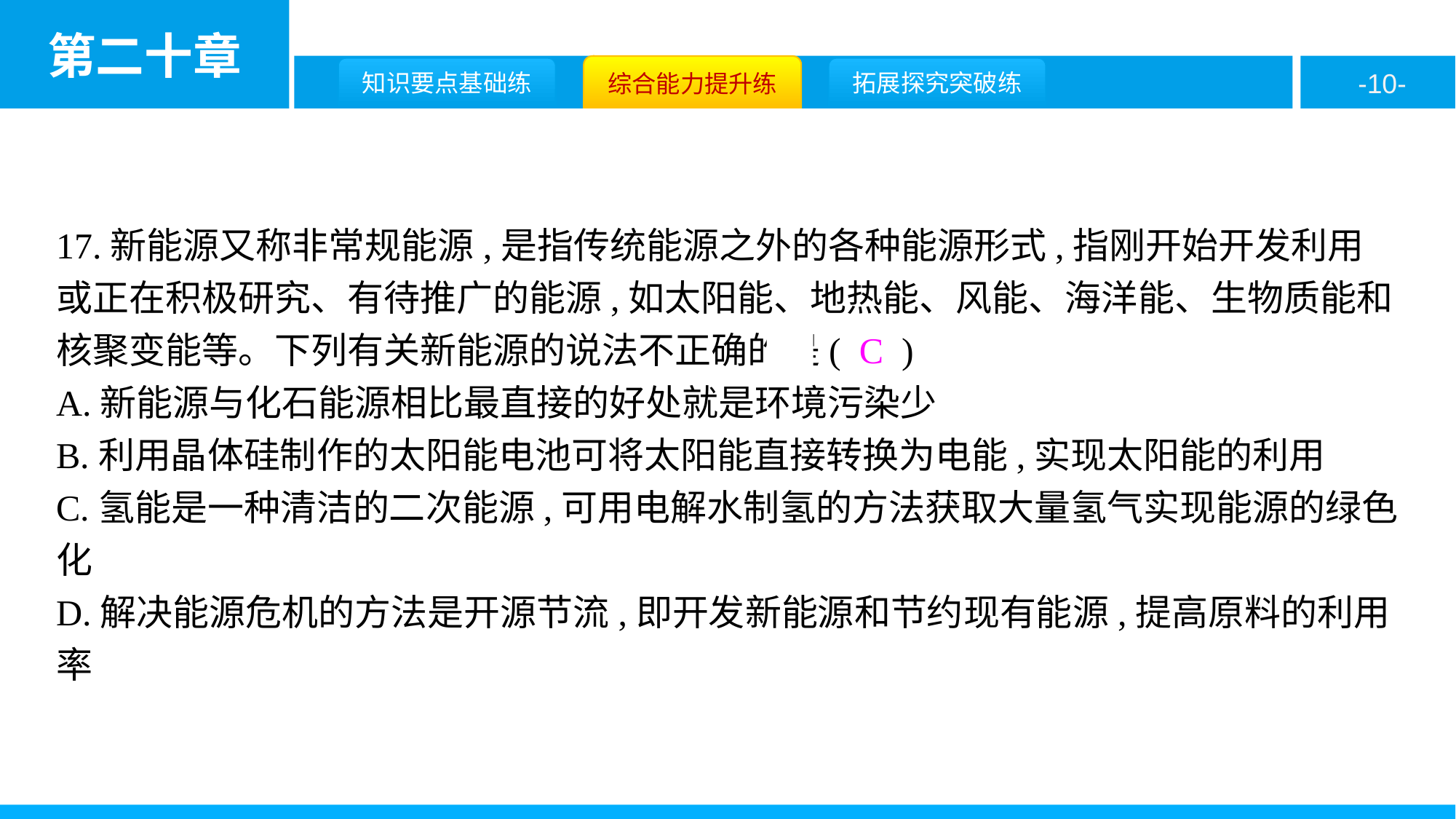

17.新能源又称非常规能源,是指传统能源之外的各种能源形式,指刚开始开发利用或正在积极研究、有待推广的能源,如太阳能、地热能、风能、海洋能、生物质能和核聚变能等。下列有关新能源的说法不正确的是(  C  )
A.新能源与化石能源相比最直接的好处就是环境污染少
B.利用晶体硅制作的太阳能电池可将太阳能直接转换为电能,实现太阳能的利用
C.氢能是一种清洁的二次能源,可用电解水制氢的方法获取大量氢气实现能源的绿色化
D.解决能源危机的方法是开源节流,即开发新能源和节约现有能源,提高原料的利用率